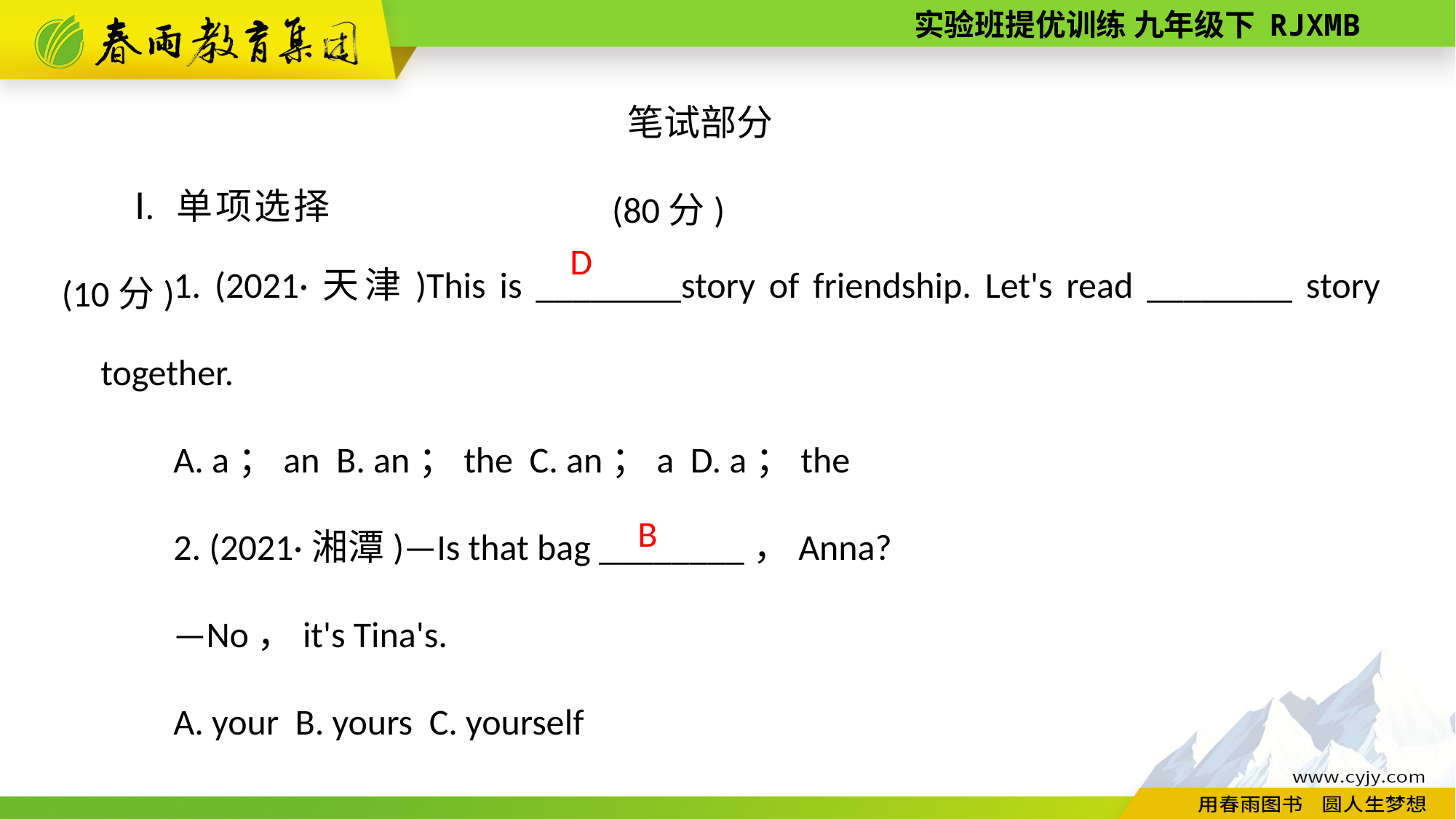

笔试部分(80分)
Ⅰ. 单项选择(10分)
1. (2021·天津)This is ________story of friendship. Let's read ________ story together.
A. a；an  B. an；the  C. an；a  D. a；the
2. (2021·湘潭)—Is that bag ________，Anna?
—No，it's Tina's.
A. your  B. yours  C. yourself
D
 B